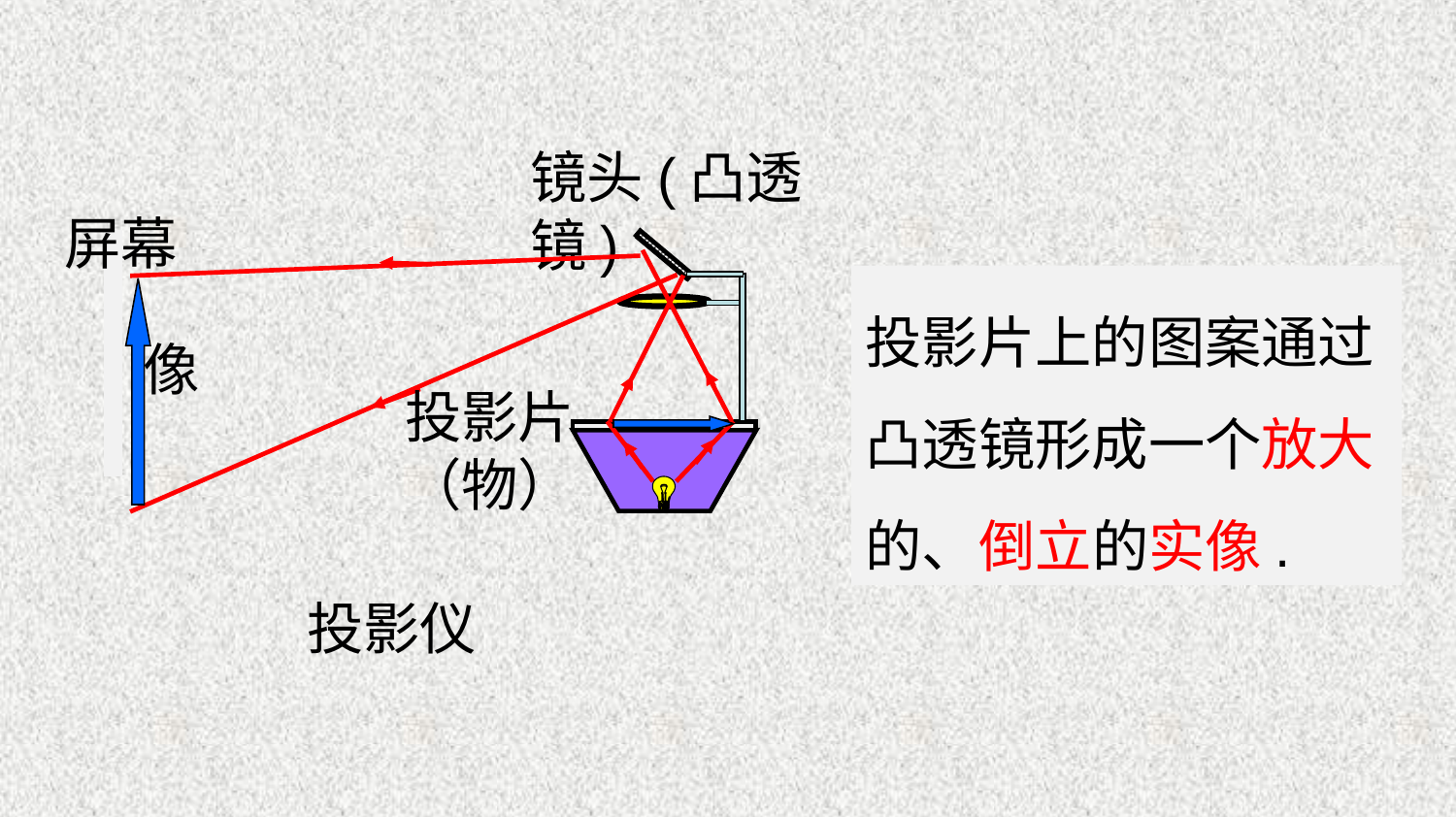

镜头(凸透镜)
屏幕

像
投影片（物）

投影片上的图案通过凸透镜形成一个放大的、倒立的实像.
投影仪